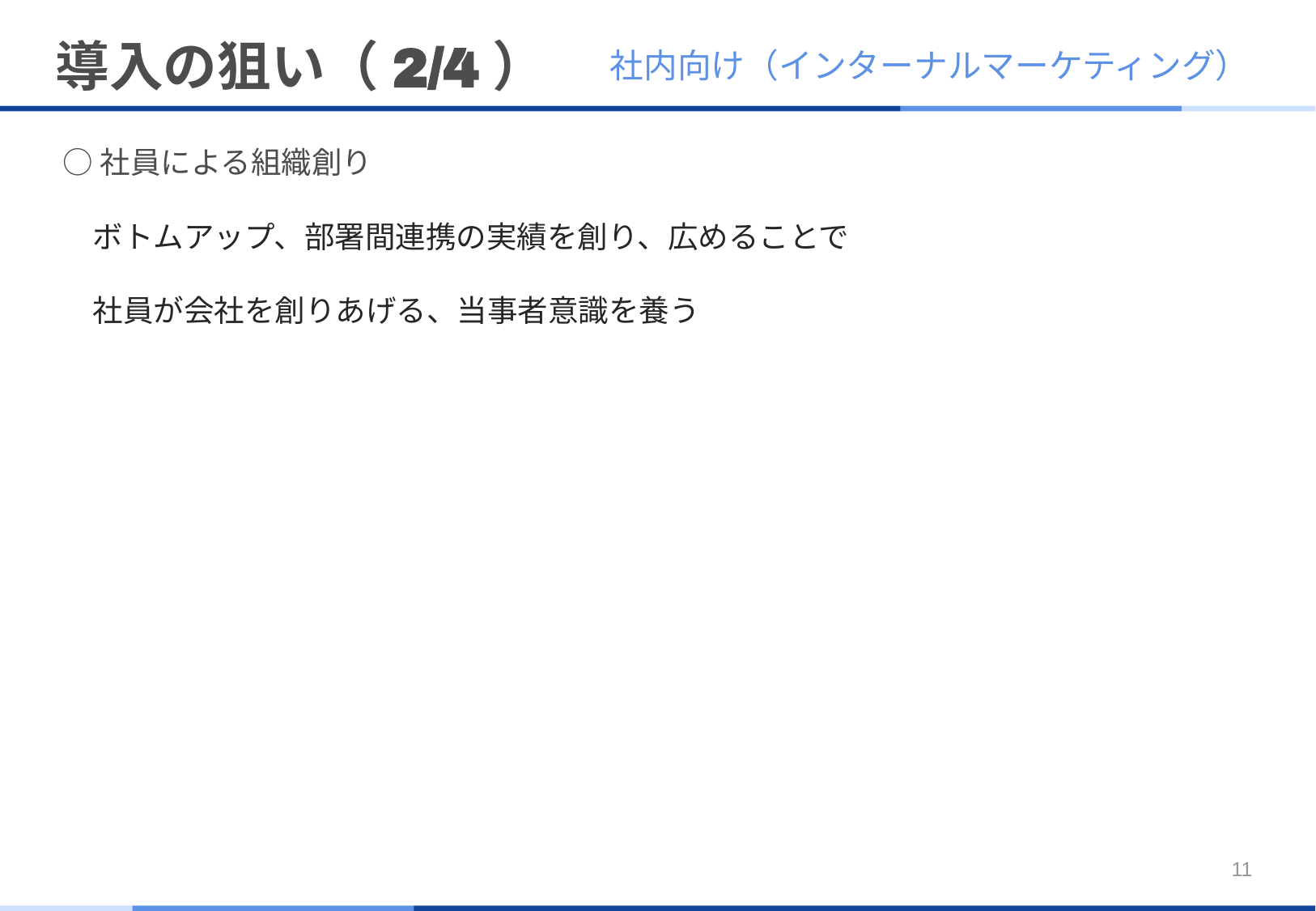

# 導入の狙い（2/4）
社内向け（インターナルマーケティング）
○社員による組織創り
　ボトムアップ、部署間連携の実績を創り、広めることで
　社員が会社を創りあげる、当事者意識を養う
11